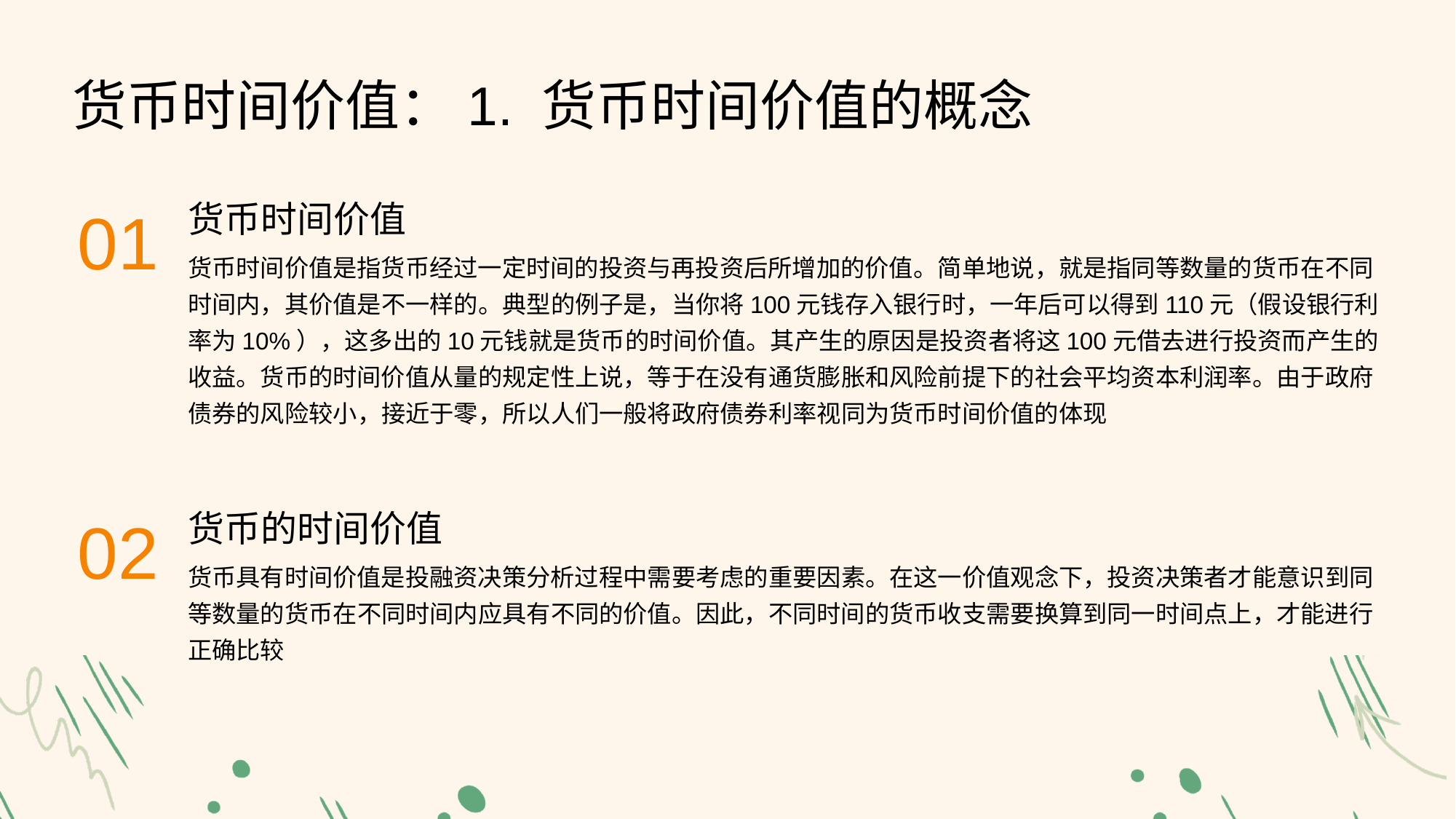

货币时间价值：1. 货币时间价值的概念
货币时间价值
01
货币时间价值是指货币经过一定时间的投资与再投资后所增加的价值。简单地说，就是指同等数量的货币在不同时间内，其价值是不一样的。典型的例子是，当你将100元钱存入银行时，一年后可以得到110元（假设银行利率为10%），这多出的10元钱就是货币的时间价值。其产生的原因是投资者将这100元借去进行投资而产生的收益。货币的时间价值从量的规定性上说，等于在没有通货膨胀和风险前提下的社会平均资本利润率。由于政府债券的风险较小，接近于零，所以人们一般将政府债券利率视同为货币时间价值的体现
货币的时间价值
02
货币具有时间价值是投融资决策分析过程中需要考虑的重要因素。在这一价值观念下，投资决策者才能意识到同等数量的货币在不同时间内应具有不同的价值。因此，不同时间的货币收支需要换算到同一时间点上，才能进行正确比较